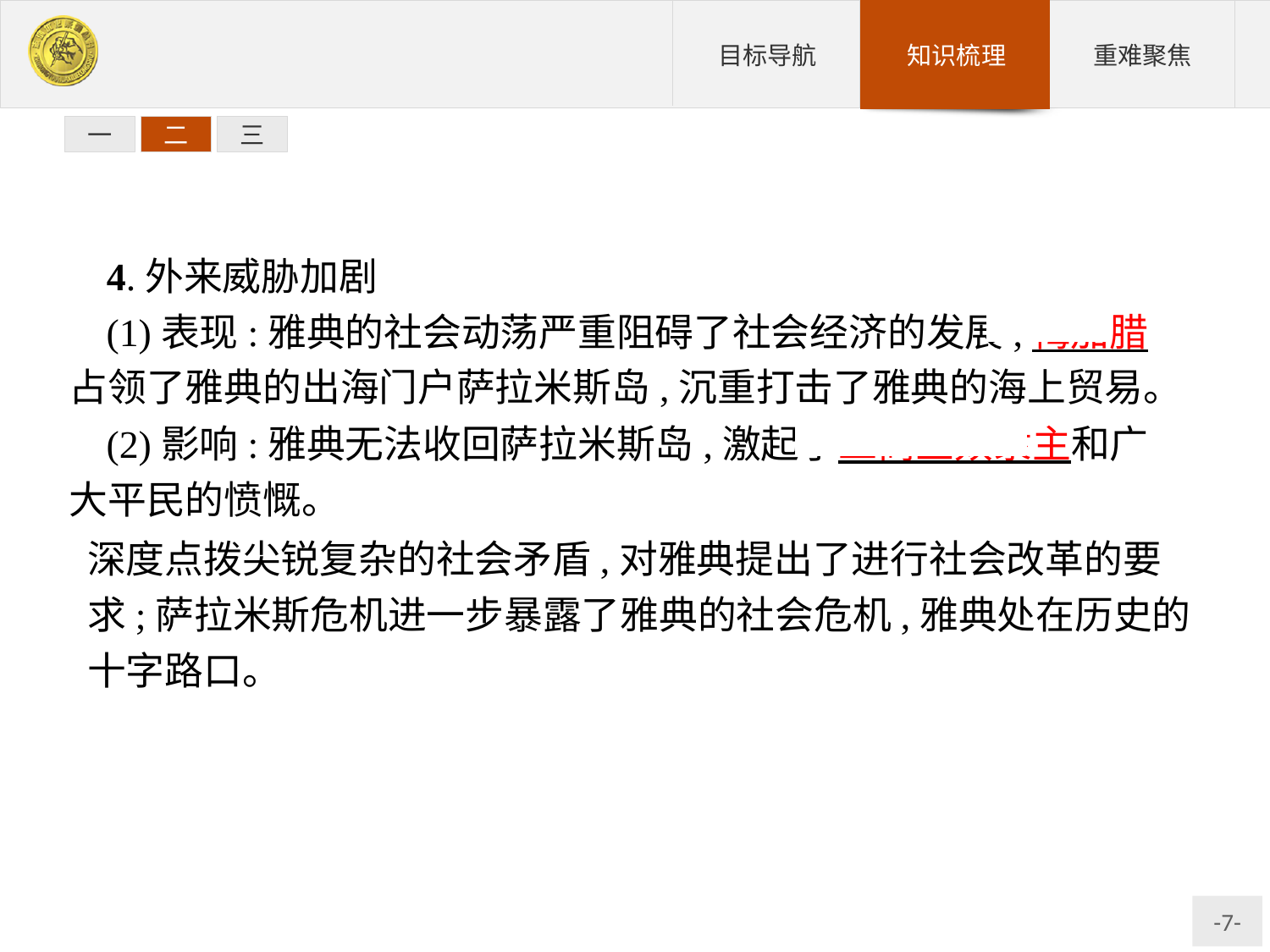

一
二
三
4.外来威胁加剧
(1)表现:雅典的社会动荡严重阻碍了社会经济的发展,梅加腊占领了雅典的出海门户萨拉米斯岛,沉重打击了雅典的海上贸易。
(2)影响:雅典无法收回萨拉米斯岛,激起了工商业奴隶主和广大平民的愤慨。

深度点拨尖锐复杂的社会矛盾,对雅典提出了进行社会改革的要求;萨拉米斯危机进一步暴露了雅典的社会危机,雅典处在历史的十字路口。